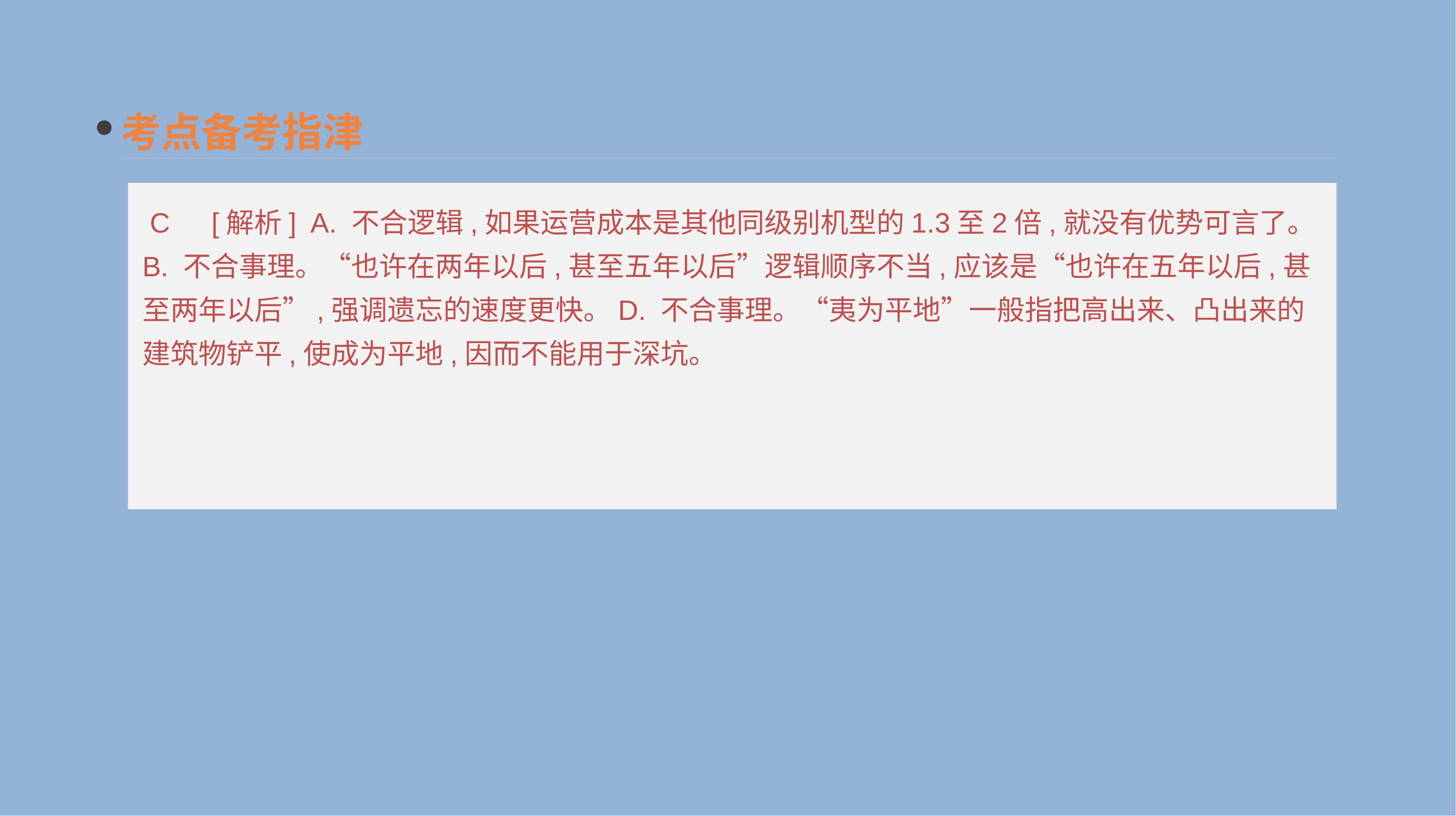

考点备考指津

 C　[解析]  A. 不合逻辑,如果运营成本是其他同级别机型的1.3至2倍,就没有优势可言了。B. 不合事理。“也许在两年以后,甚至五年以后”逻辑顺序不当,应该是“也许在五年以后,甚至两年以后”,强调遗忘的速度更快。D. 不合事理。“夷为平地”一般指把高出来、凸出来的建筑物铲平,使成为平地,因而不能用于深坑。